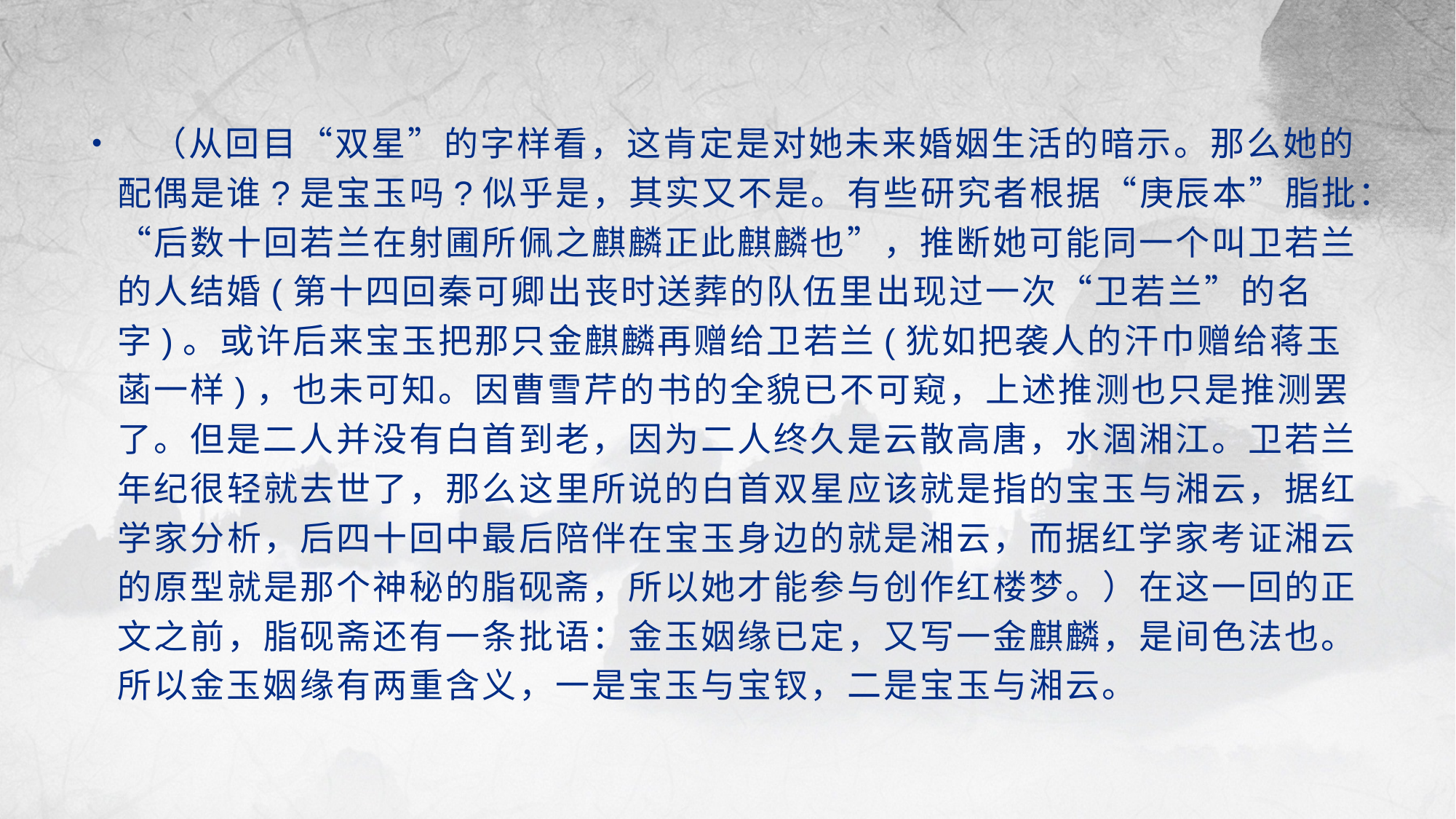

（从回目“双星”的字样看，这肯定是对她未来婚姻生活的暗示。那么她的配偶是谁?是宝玉吗?似乎是，其实又不是。有些研究者根据“庚辰本”脂批：“后数十回若兰在射圃所佩之麒麟正此麒麟也”，推断她可能同一个叫卫若兰的人结婚(第十四回秦可卿出丧时送葬的队伍里出现过一次“卫若兰”的名字)。或许后来宝玉把那只金麒麟再赠给卫若兰(犹如把袭人的汗巾赠给蒋玉菡一样)，也未可知。因曹雪芹的书的全貌已不可窥，上述推测也只是推测罢了。但是二人并没有白首到老，因为二人终久是云散高唐，水涸湘江。卫若兰年纪很轻就去世了，那么这里所说的白首双星应该就是指的宝玉与湘云，据红学家分析，后四十回中最后陪伴在宝玉身边的就是湘云，而据红学家考证湘云的原型就是那个神秘的脂砚斋，所以她才能参与创作红楼梦。）在这一回的正文之前，脂砚斋还有一条批语：金玉姻缘已定，又写一金麒麟，是间色法也。所以金玉姻缘有两重含义，一是宝玉与宝钗，二是宝玉与湘云。